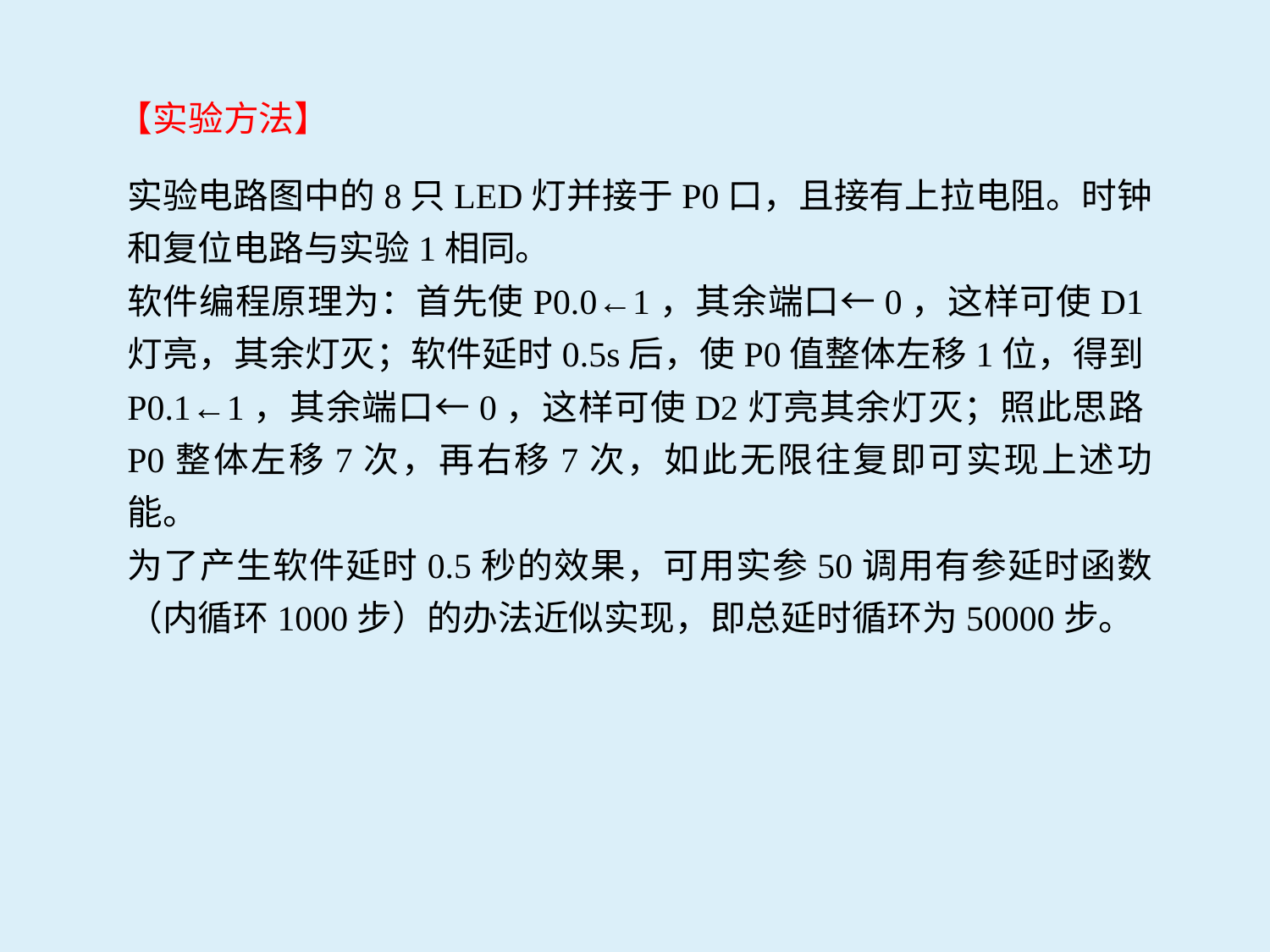

【实验方法】
实验电路图中的8只LED灯并接于P0口，且接有上拉电阻。时钟和复位电路与实验1相同。
软件编程原理为：首先使P0.0←1，其余端口←0，这样可使D1灯亮，其余灯灭；软件延时0.5s后，使P0值整体左移1位，得到P0.1←1，其余端口←0，这样可使D2灯亮其余灯灭；照此思路P0整体左移7次，再右移7次，如此无限往复即可实现上述功能。
为了产生软件延时0.5秒的效果，可用实参50调用有参延时函数（内循环1000步）的办法近似实现，即总延时循环为50000步。